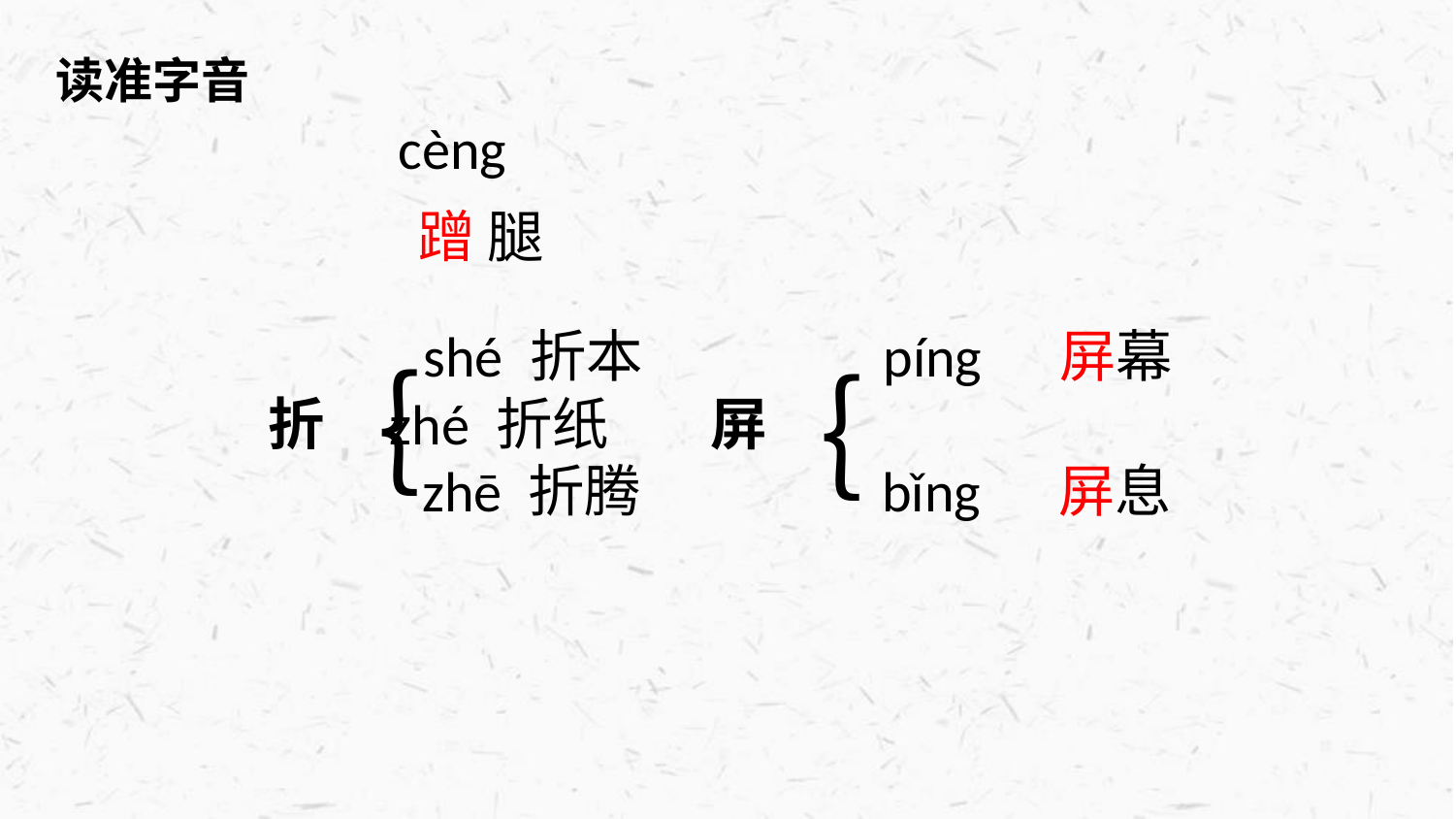

读准字音
                 cèng
            蹭 腿
                      shé 折本                  píng     屏幕
 折    zhé 折纸        屏
              zhē 折腾                  bǐng     屏息

｛
｛